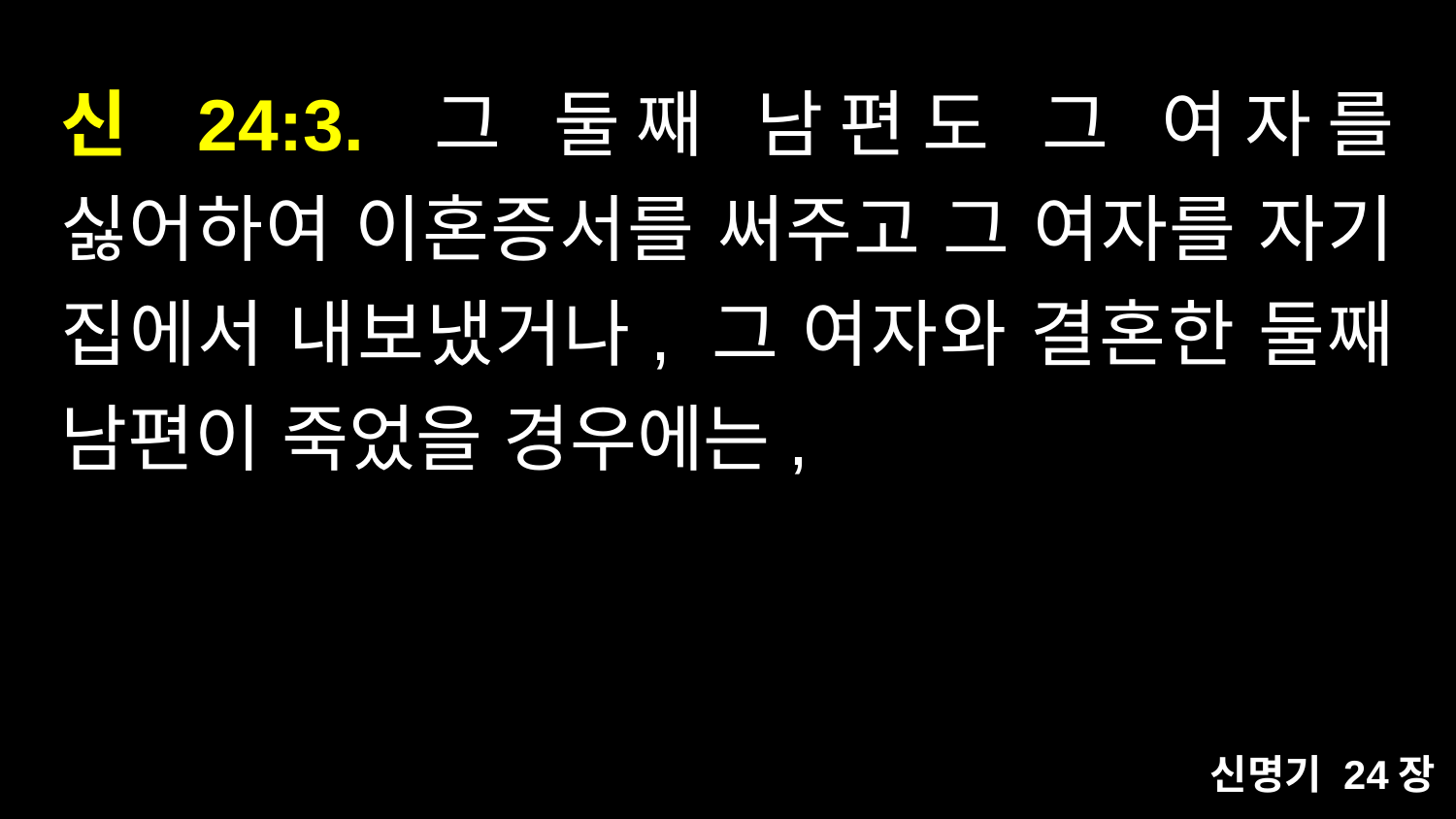

# 신 24:3. 그 둘째 남편도 그 여자를 싫어하여 이혼증서를 써주고 그 여자를 자기 집에서 내보냈거나, 그 여자와 결혼한 둘째 남편이 죽었을 경우에는,
신명기 24장